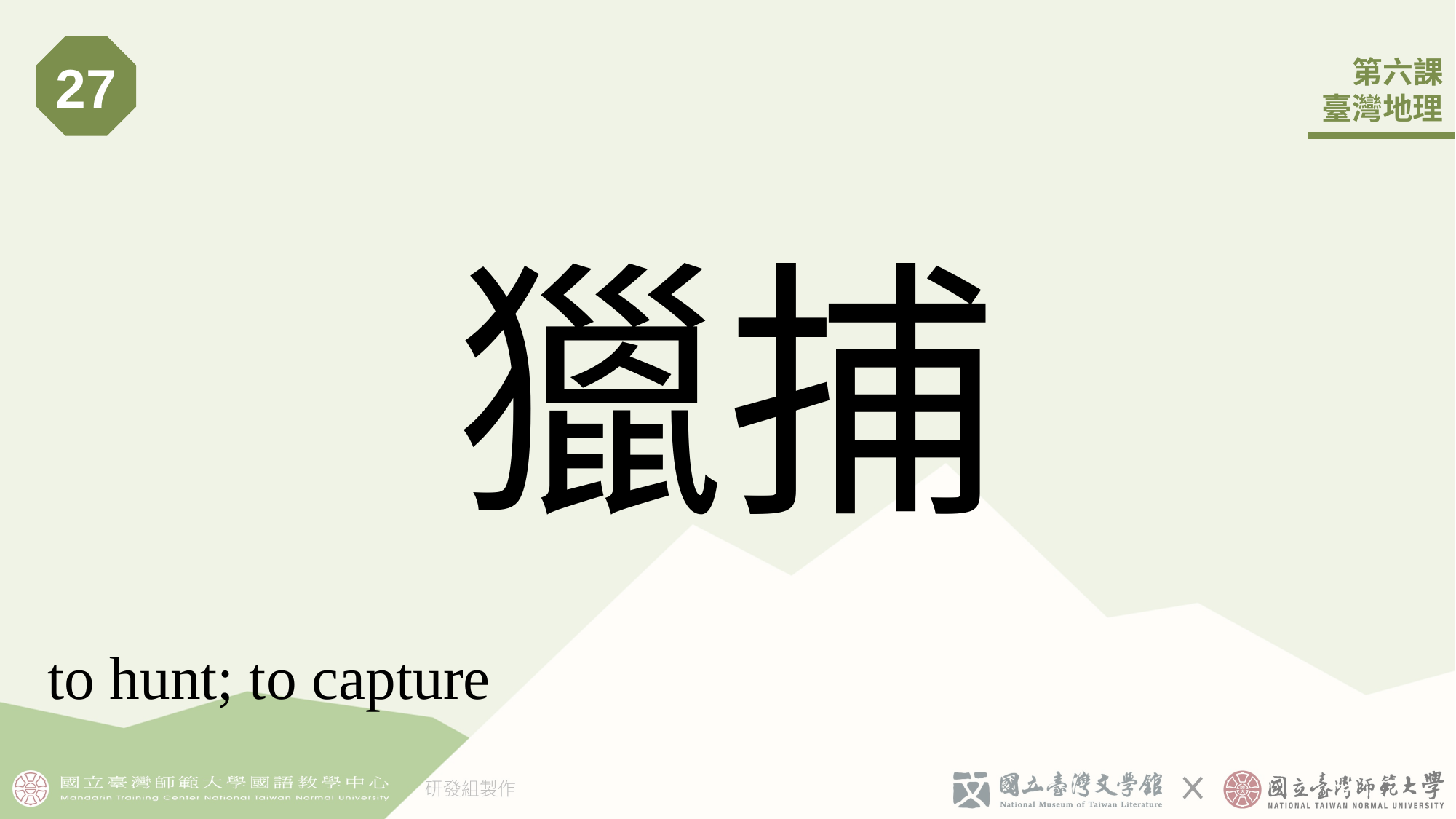

27
# 獵捕
to hunt; to capture